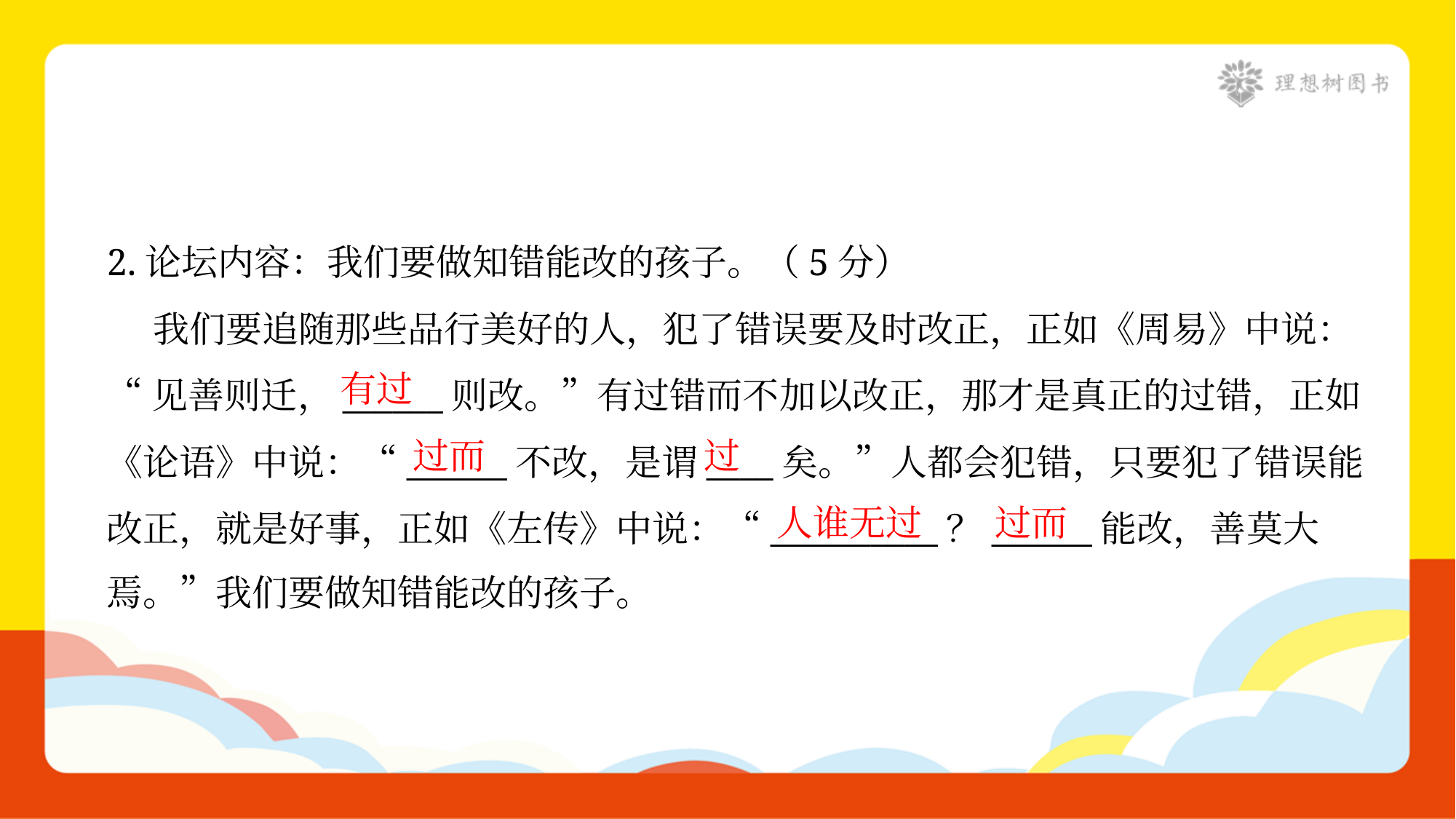

2.论坛内容：我们要做知错能改的孩子。（5分）
    我们要追随那些品行美好的人，犯了错误要及时改正，正如《周易》中说：
“见善则迁，______则改。”有过错而不加以改正，那才是真正的过错，正如
《论语》中说：“______不改，是谓____矣。”人都会犯错，只要犯了错误能
改正，就是好事，正如《左传》中说：“__________？______能改，善莫大
焉。”我们要做知错能改的孩子。
有过
过而
过
人谁无过
过而